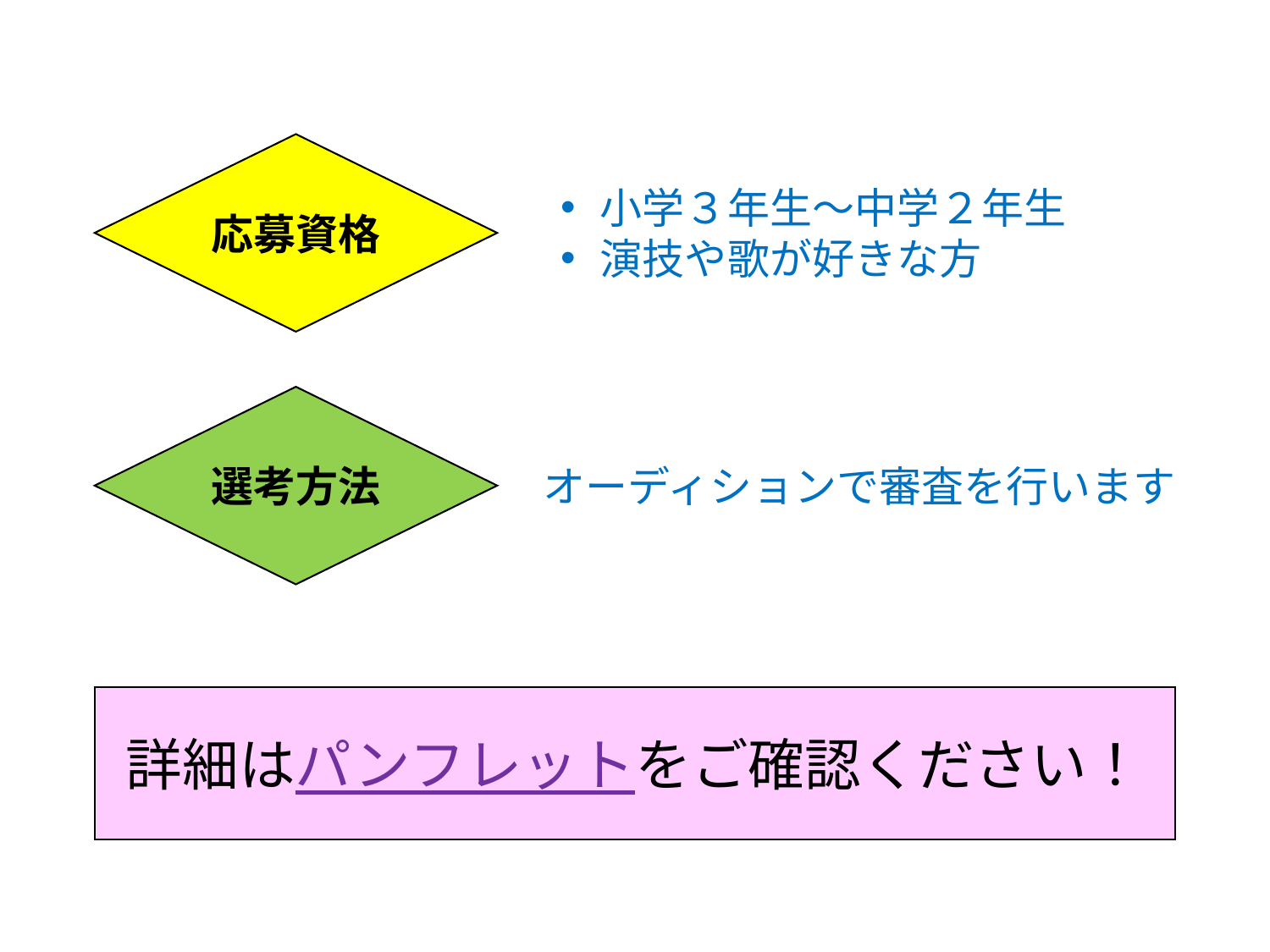

応募資格
小学３年生～中学２年生
演技や歌が好きな方
選考方法
オーディションで審査を行います
詳細はパンフレットをご確認ください！